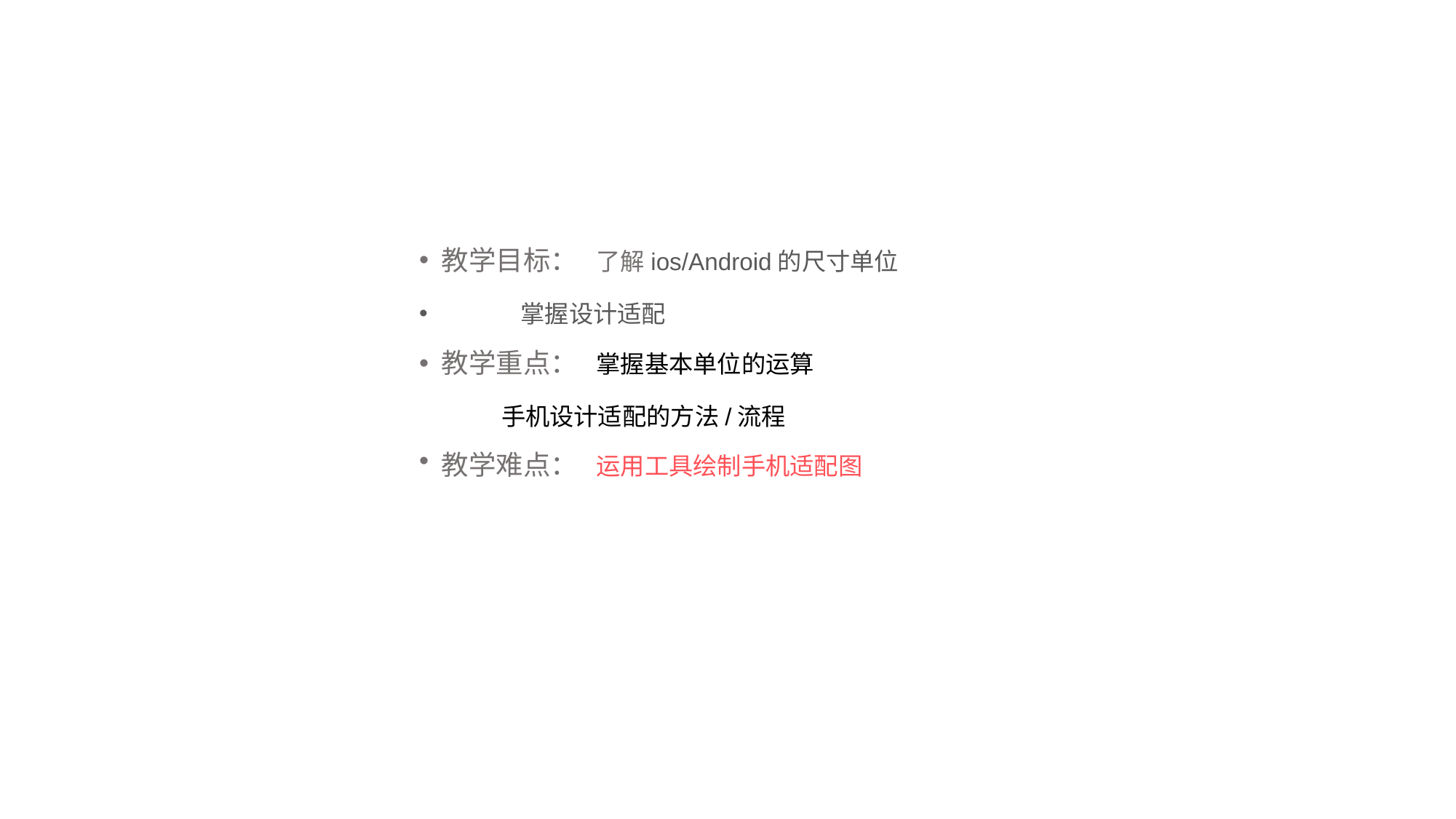

教学目标：   了解ios/Android的尺寸单位
                掌握设计适配
 教学重点：   掌握基本单位的运算
                   手机设计适配的方法/流程
 教学难点：   运用工具绘制手机适配图